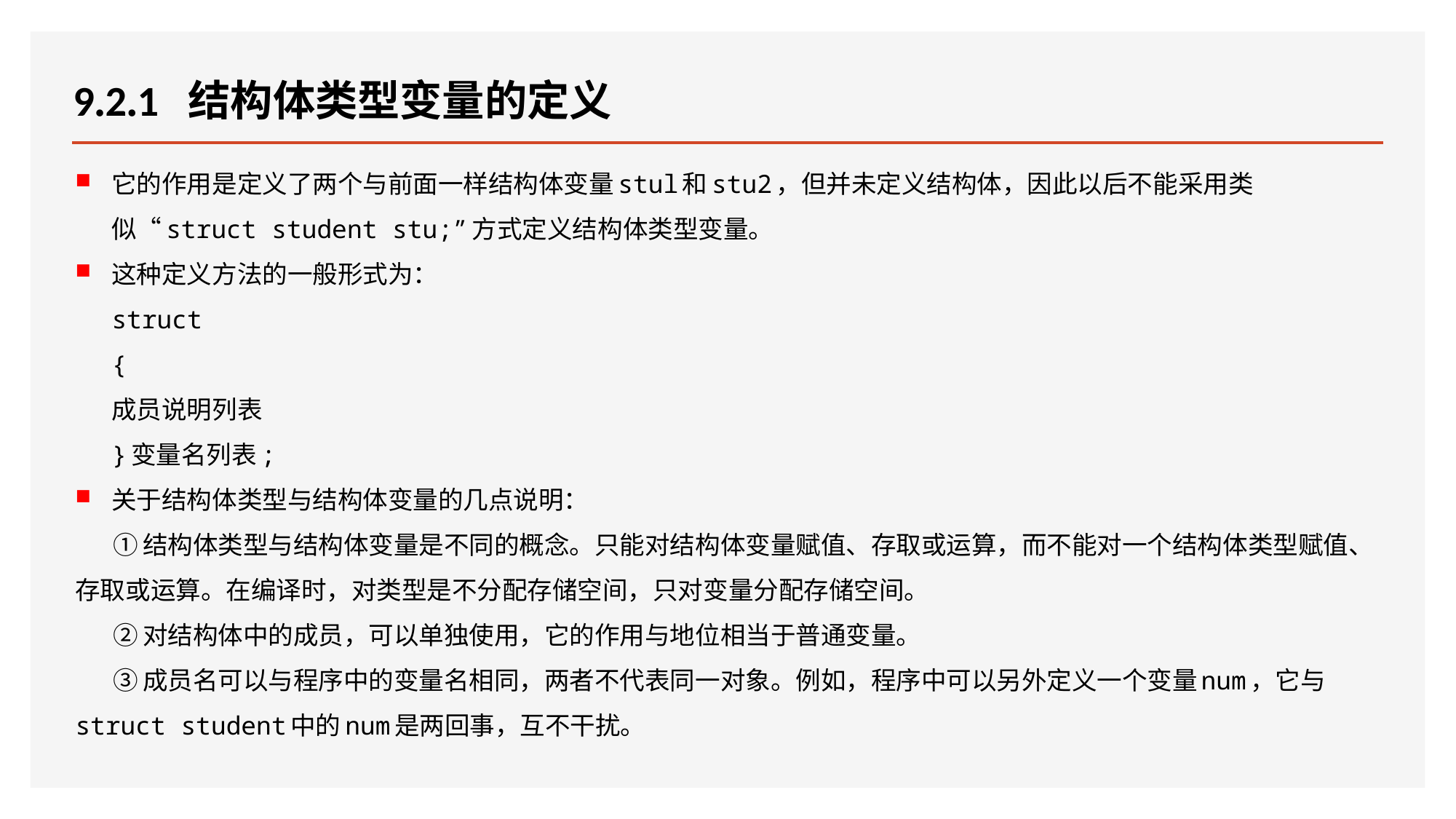

# 9.2.1  结构体类型变量的定义
它的作用是定义了两个与前面一样结构体变量stul和stu2，但并未定义结构体，因此以后不能采用类似“struct student stu;”方式定义结构体类型变量。
这种定义方法的一般形式为：
struct
{
成员说明列表
}变量名列表;
关于结构体类型与结构体变量的几点说明：
①结构体类型与结构体变量是不同的概念。只能对结构体变量赋值、存取或运算，而不能对一个结构体类型赋值、存取或运算。在编译时，对类型是不分配存储空间，只对变量分配存储空间。
②对结构体中的成员，可以单独使用，它的作用与地位相当于普通变量。
③成员名可以与程序中的变量名相同，两者不代表同一对象。例如，程序中可以另外定义一个变量num，它与struct student中的num是两回事，互不干扰。